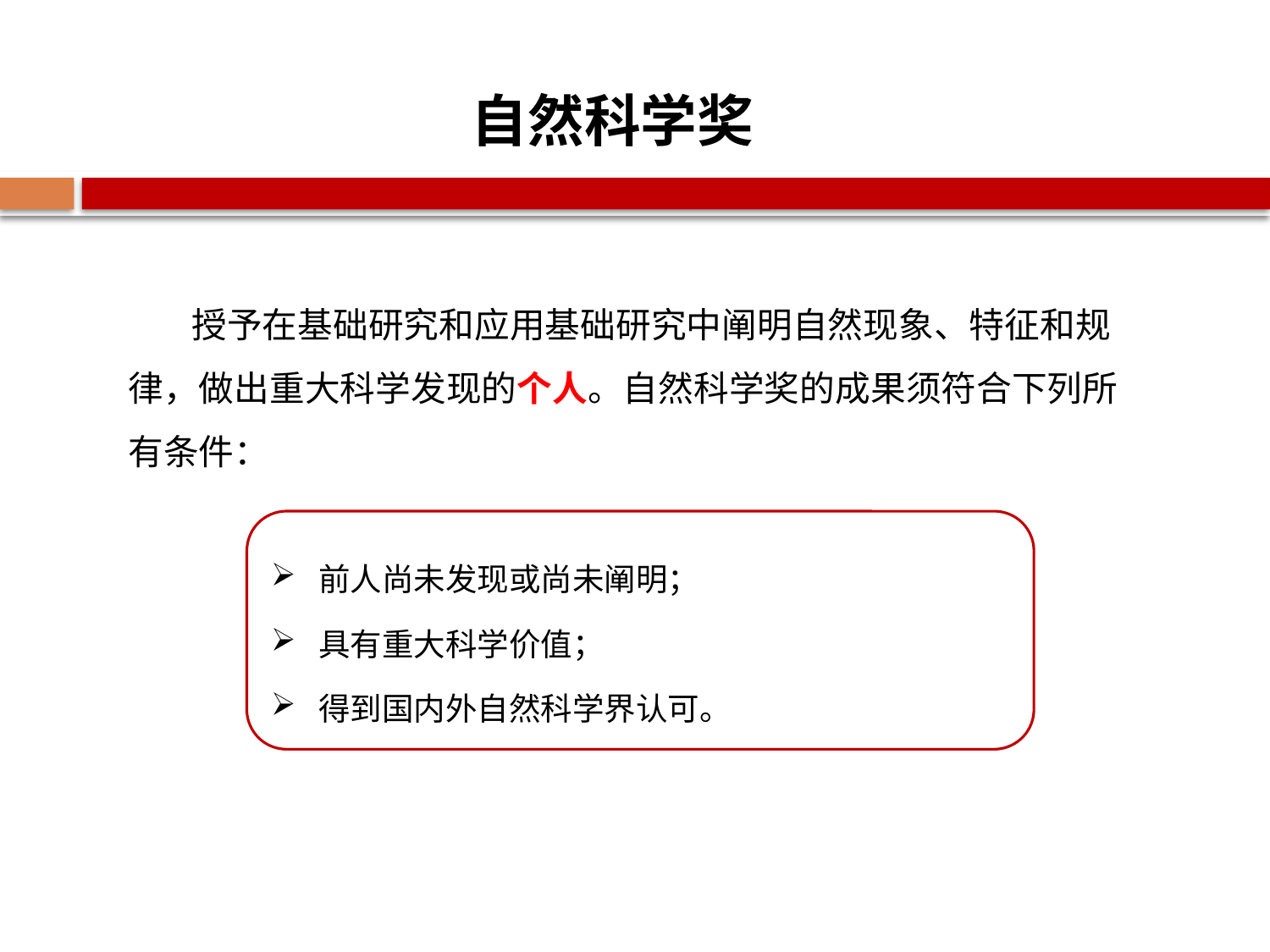

自然科学奖
授予在基础研究和应用基础研究中阐明自然现象、特征和规律，做出重大科学发现的个人。自然科学奖的成果须符合下列所有条件：

前人尚未发现或尚未阐明；
具有重大科学价值；
得到国内外自然科学界认可。